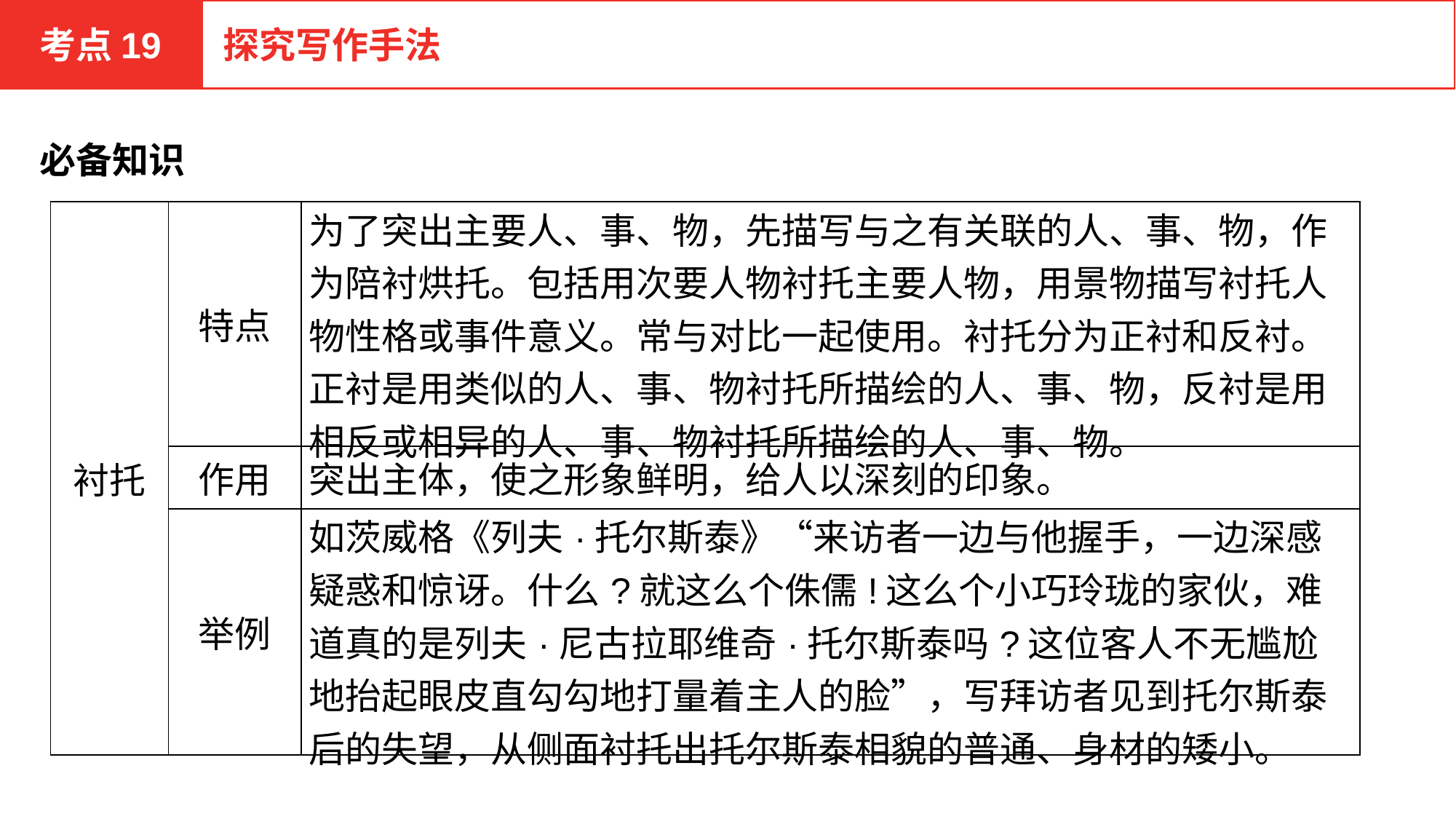

考点19
探究写作手法
必备知识

| 衬托 | 特点 | 为了突出主要人、事、物，先描写与之有关联的人、事、物，作为陪衬烘托。包括用次要人物衬托主要人物，用景物描写衬托人物性格或事件意义。常与对比一起使用。衬托分为正衬和反衬。正衬是用类似的人、事、物衬托所描绘的人、事、物，反衬是用相反或相异的人、事、物衬托所描绘的人、事、物。 |
| --- | --- | --- |
|  | 作用 | 突出主体，使之形象鲜明，给人以深刻的印象。 |
|  | 举例 | 如茨威格《列夫·托尔斯泰》“来访者一边与他握手，一边深感疑惑和惊讶。什么?就这么个侏儒!这么个小巧玲珑的家伙，难道真的是列夫·尼古拉耶维奇·托尔斯泰吗?这位客人不无尴尬地抬起眼皮直勾勾地打量着主人的脸”，写拜访者见到托尔斯泰后的失望，从侧面衬托出托尔斯泰相貌的普通、身材的矮小。 |